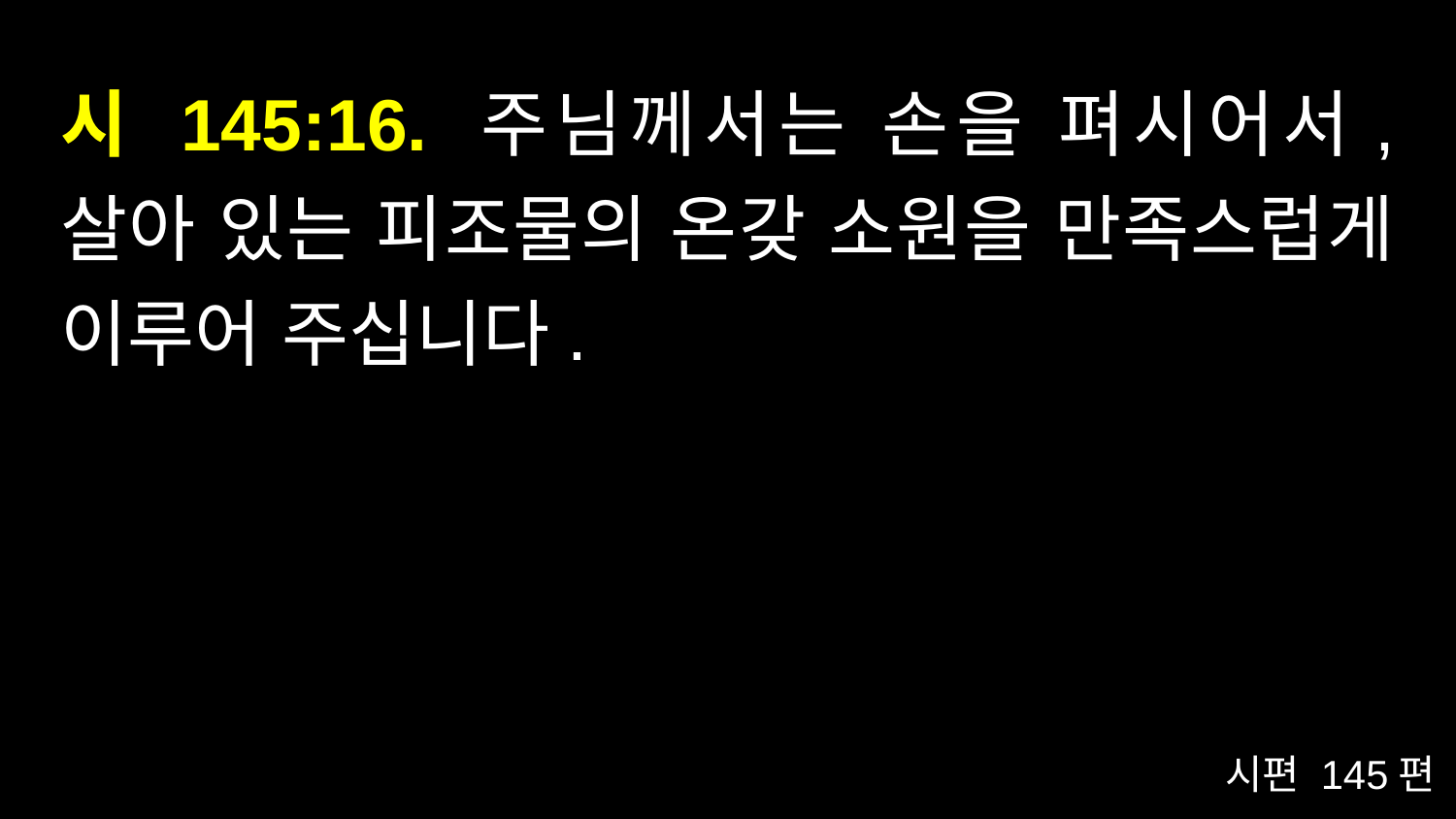

# 시 145:16. 주님께서는 손을 펴시어서, 살아 있는 피조물의 온갖 소원을 만족스럽게 이루어 주십니다.
시편 145편